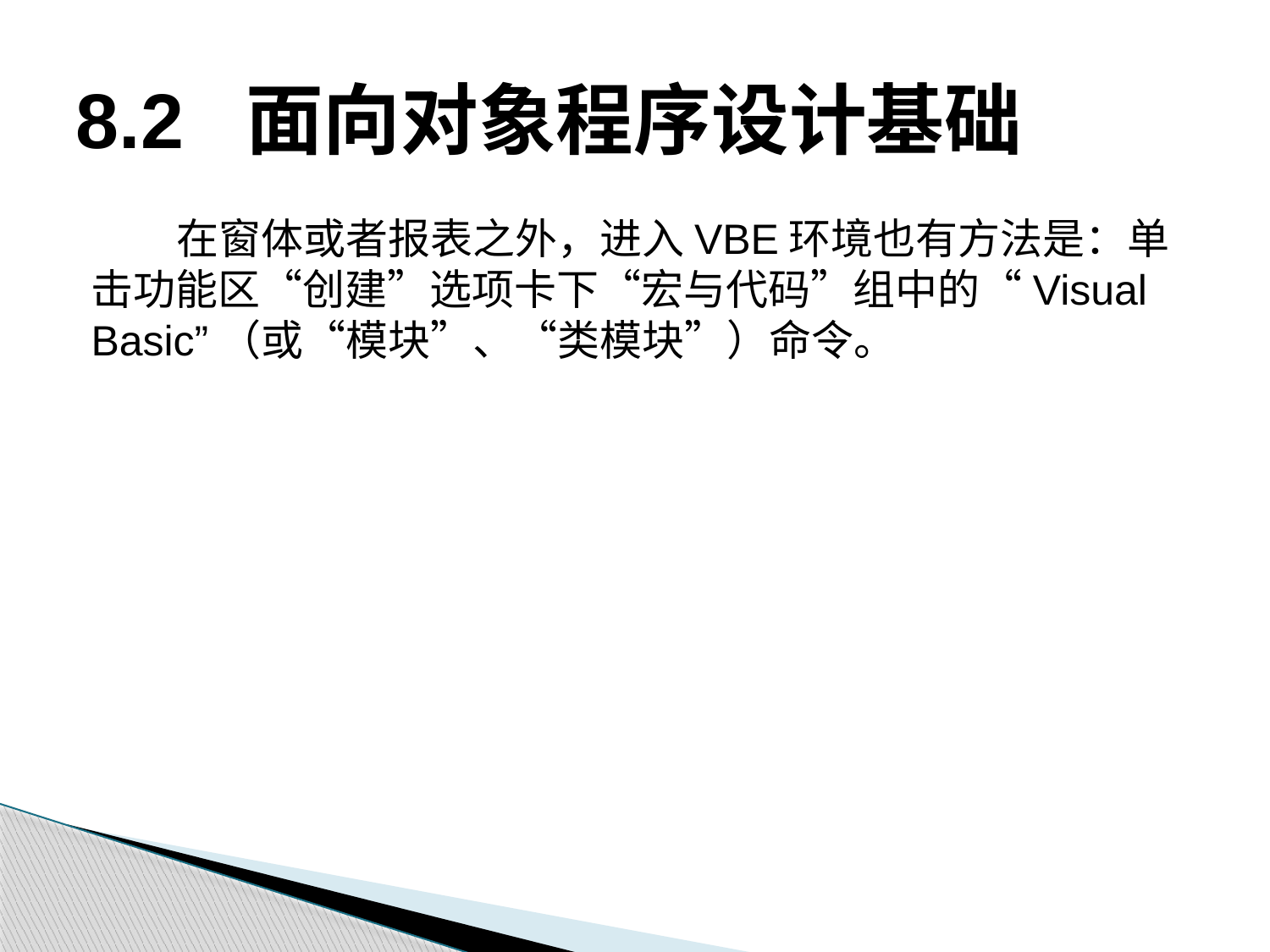

# 8.2  面向对象程序设计基础
在窗体或者报表之外，进入VBE环境也有方法是：单击功能区“创建”选项卡下“宏与代码”组中的“Visual Basic”（或“模块”、“类模块”）命令。